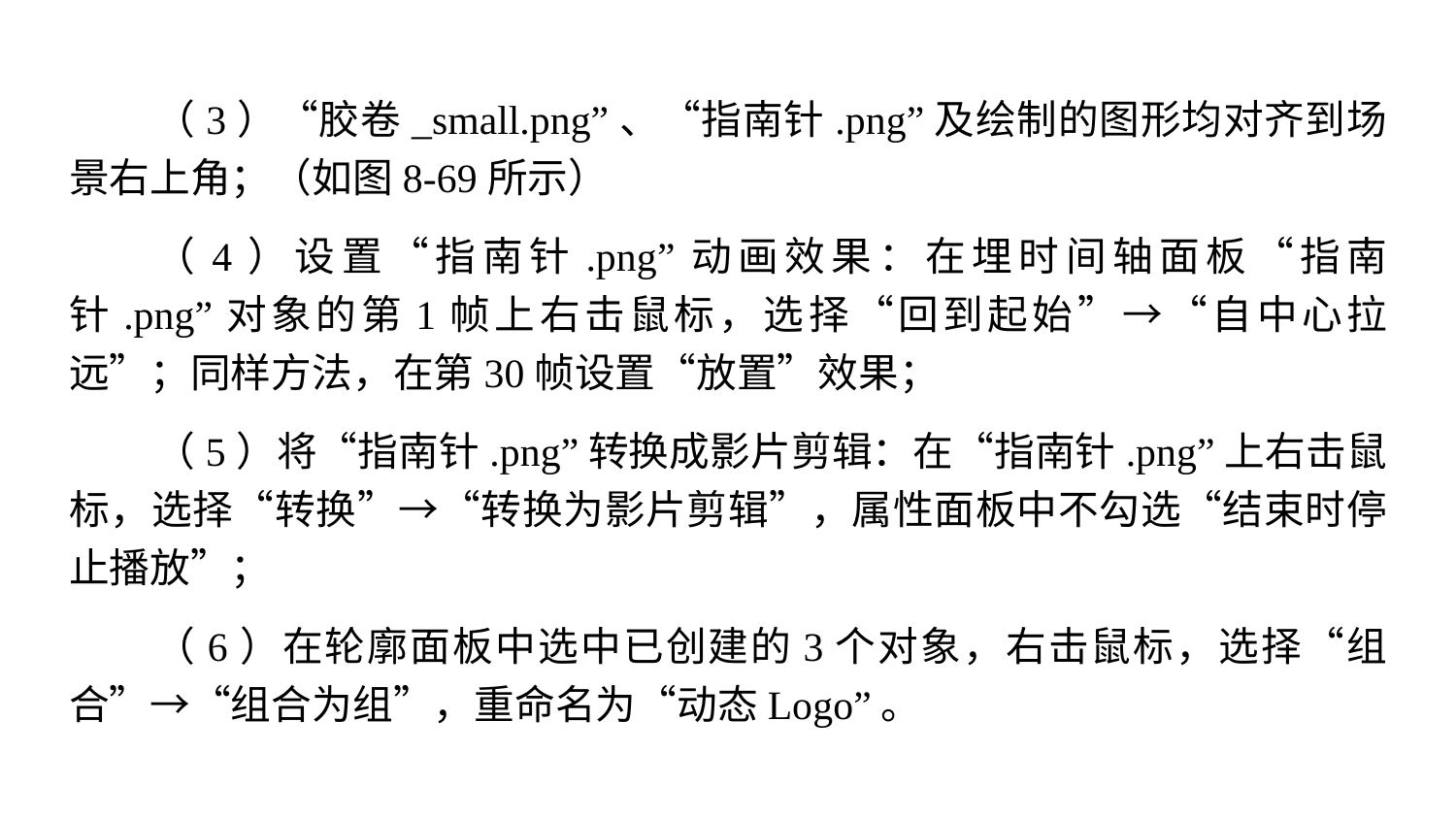

（3）“胶卷_small.png”、“指南针.png”及绘制的图形均对齐到场景右上角；（如图8-69所示）
（4）设置“指南针.png”动画效果：在埋时间轴面板“指南针.png”对象的第1帧上右击鼠标，选择“回到起始”→“自中心拉远”；同样方法，在第30帧设置“放置”效果；
（5）将“指南针.png”转换成影片剪辑：在“指南针.png”上右击鼠标，选择“转换”→“转换为影片剪辑”，属性面板中不勾选“结束时停止播放”；
（6）在轮廓面板中选中已创建的3个对象，右击鼠标，选择“组合”→“组合为组”，重命名为“动态Logo”。